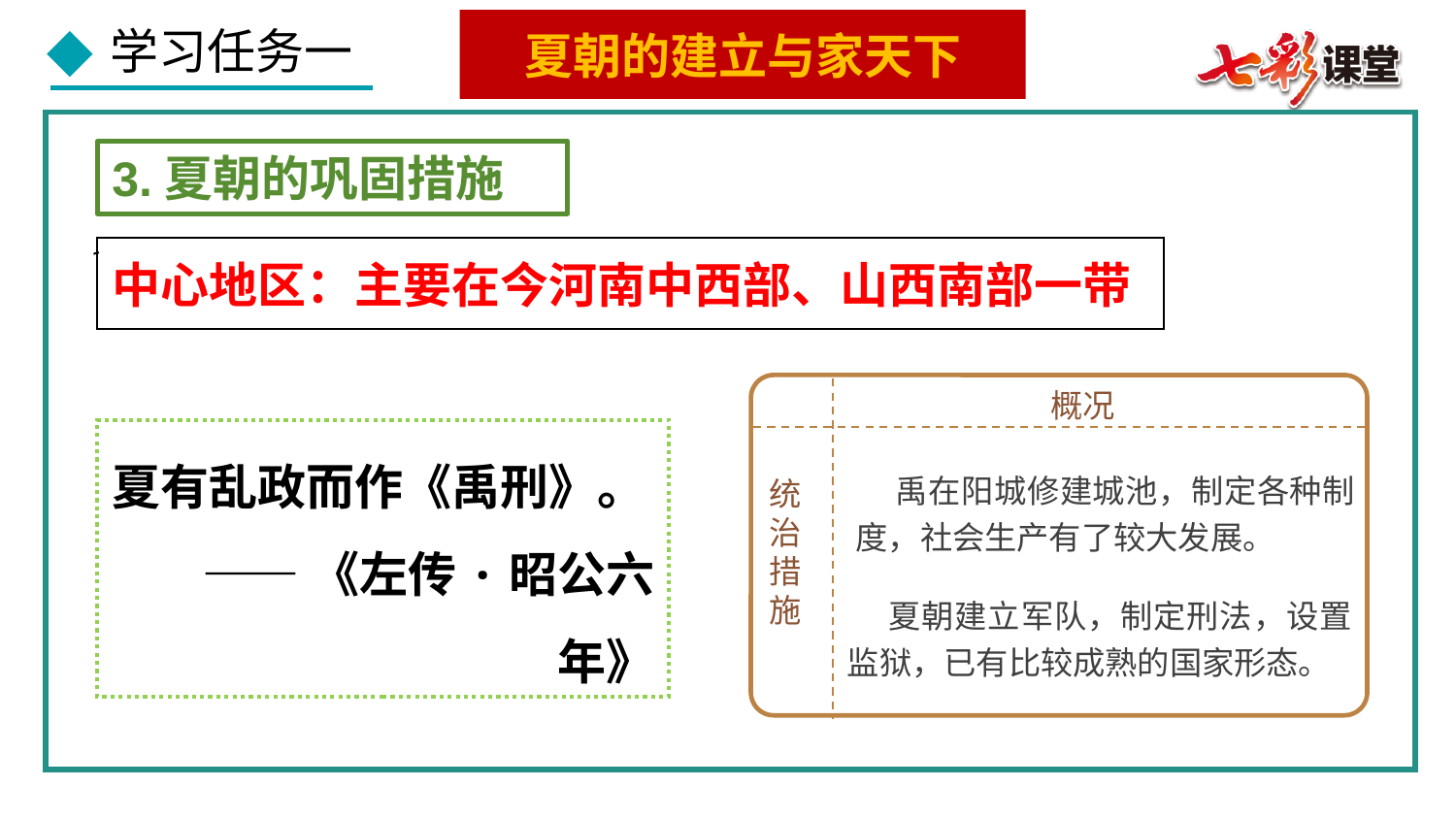

夏朝的建立与家天下
3.夏朝的巩固措施
中心地区：主要在今河南中西部、山西南部一带

概况
夏有乱政而作《禹刑》。
——《左传·昭公六年》
    禹在阳城修建城池，制定各种制度，社会生产有了较大发展。
统治措施
    夏朝建立军队，制定刑法，设置监狱，已有比较成熟的国家形态。